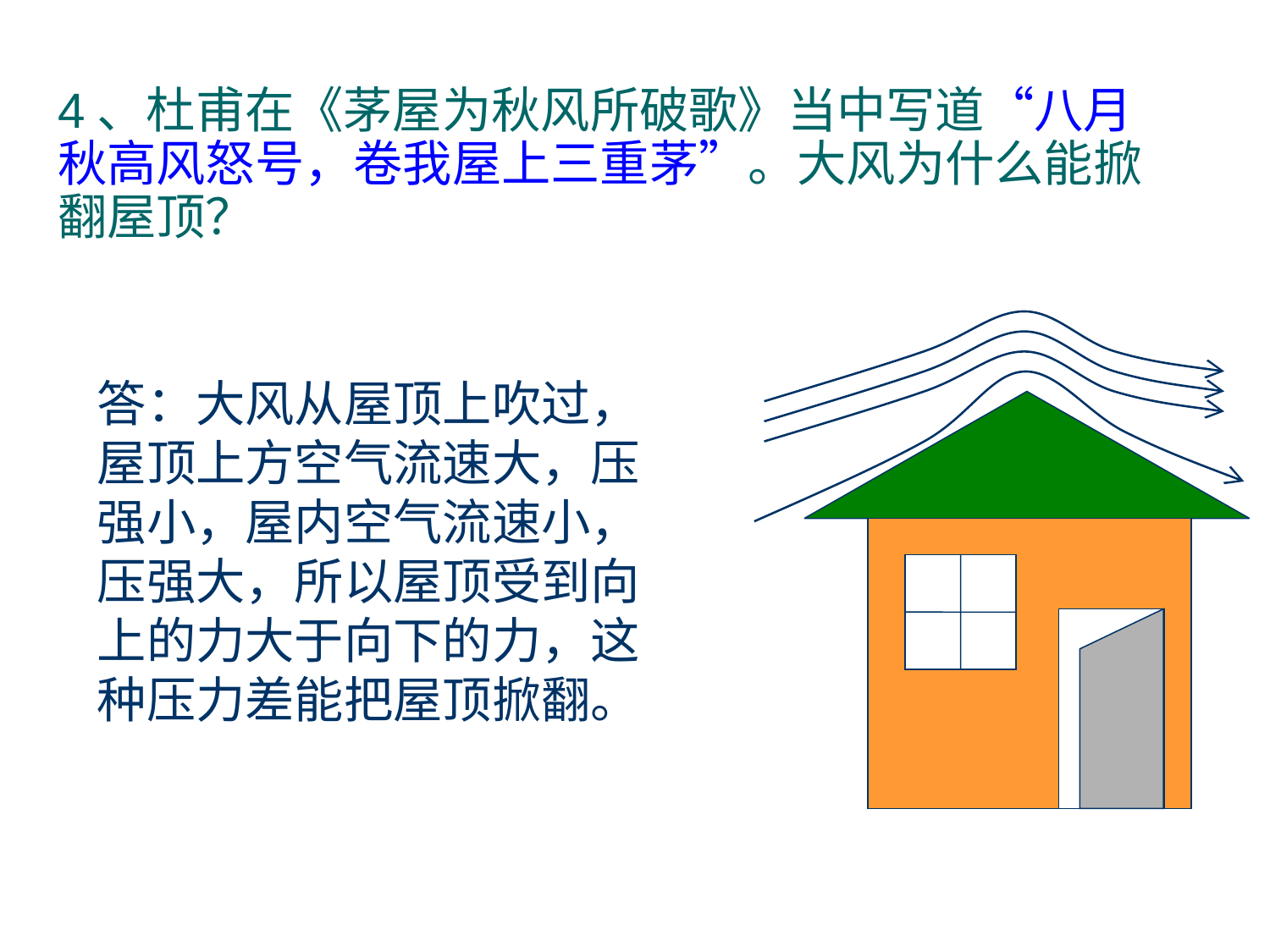

# 4、杜甫在《茅屋为秋风所破歌》当中写道“八月秋高风怒号，卷我屋上三重茅”。大风为什么能掀翻屋顶？

答：大风从屋顶上吹过，屋顶上方空气流速大，压强小，屋内空气流速小，压强大，所以屋顶受到向上的力大于向下的力，这种压力差能把屋顶掀翻。